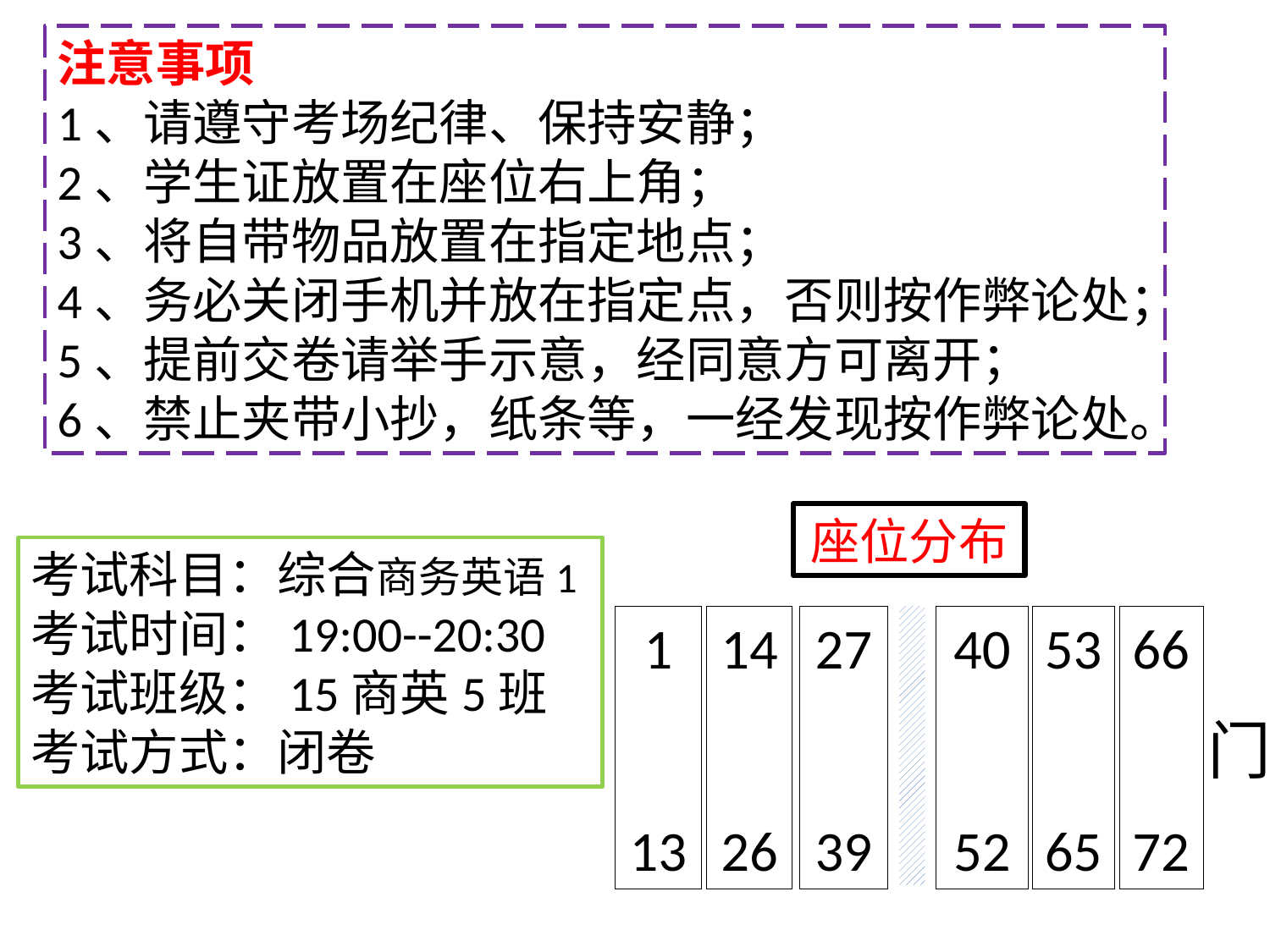

注意事项
1、请遵守考场纪律、保持安静；
2、学生证放置在座位右上角；
3、将自带物品放置在指定地点；
4、务必关闭手机并放在指定点，否则按作弊论处；
5、提前交卷请举手示意，经同意方可离开；
6、禁止夹带小抄，纸条等，一经发现按作弊论处。
座位分布
考试科目：综合商务英语1
考试时间：19:00--20:30
考试班级：15商英5班
考试方式：闭卷

1

13
14

26
27

39
40

52
53

65
66

72
门